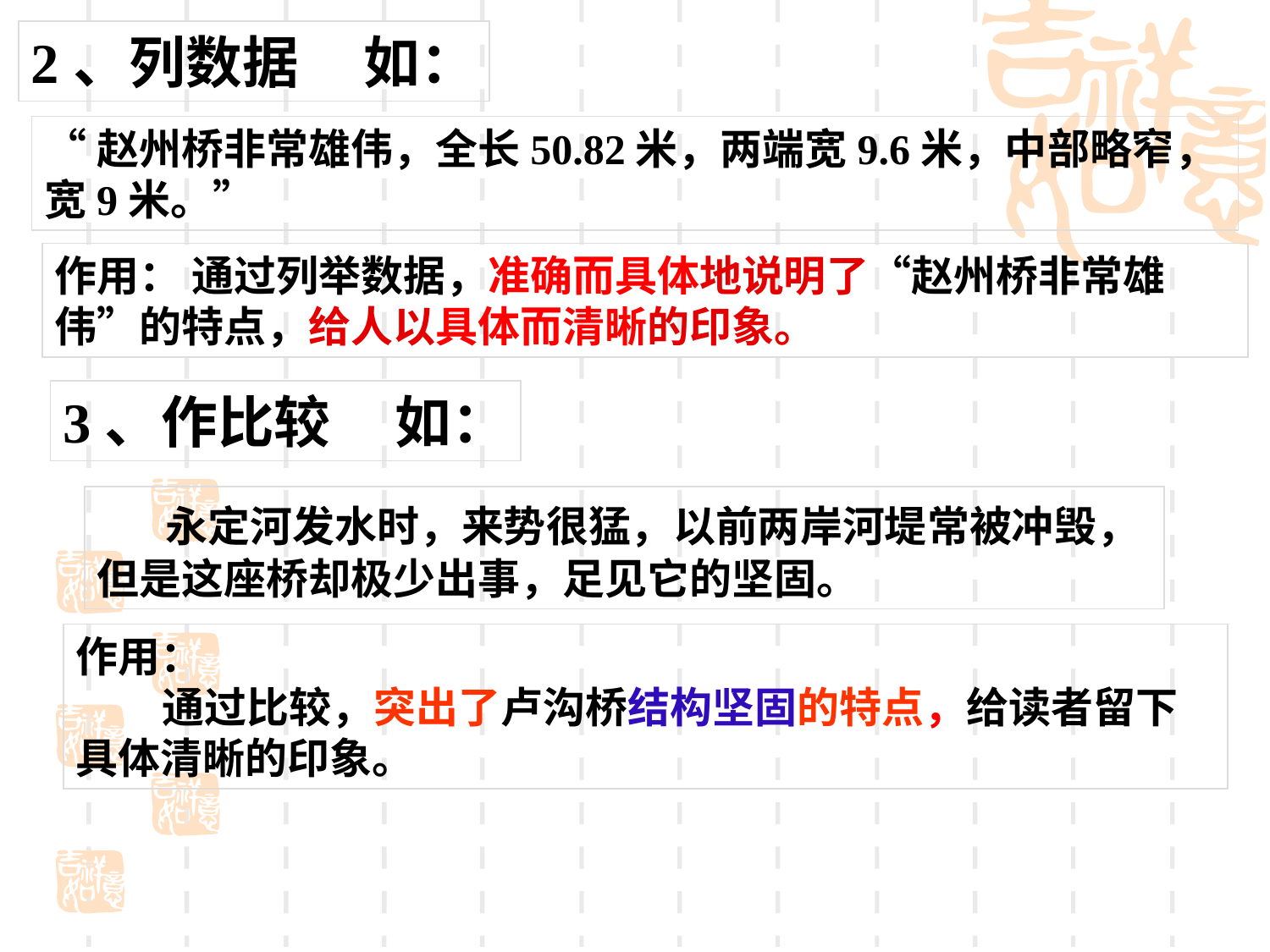

2、列数据     如：
“赵州桥非常雄伟，全长50.82米，两端宽9.6米，中部略窄，宽9米。”
作用： 通过列举数据，准确而具体地说明了“赵州桥非常雄伟”的特点，给人以具体而清晰的印象。
3、作比较     如：
     永定河发水时，来势很猛，以前两岸河堤常被冲毁，但是这座桥却极少出事，足见它的坚固。
作用：
        通过比较，突出了卢沟桥结构坚固的特点，给读者留下具体清晰的印象。